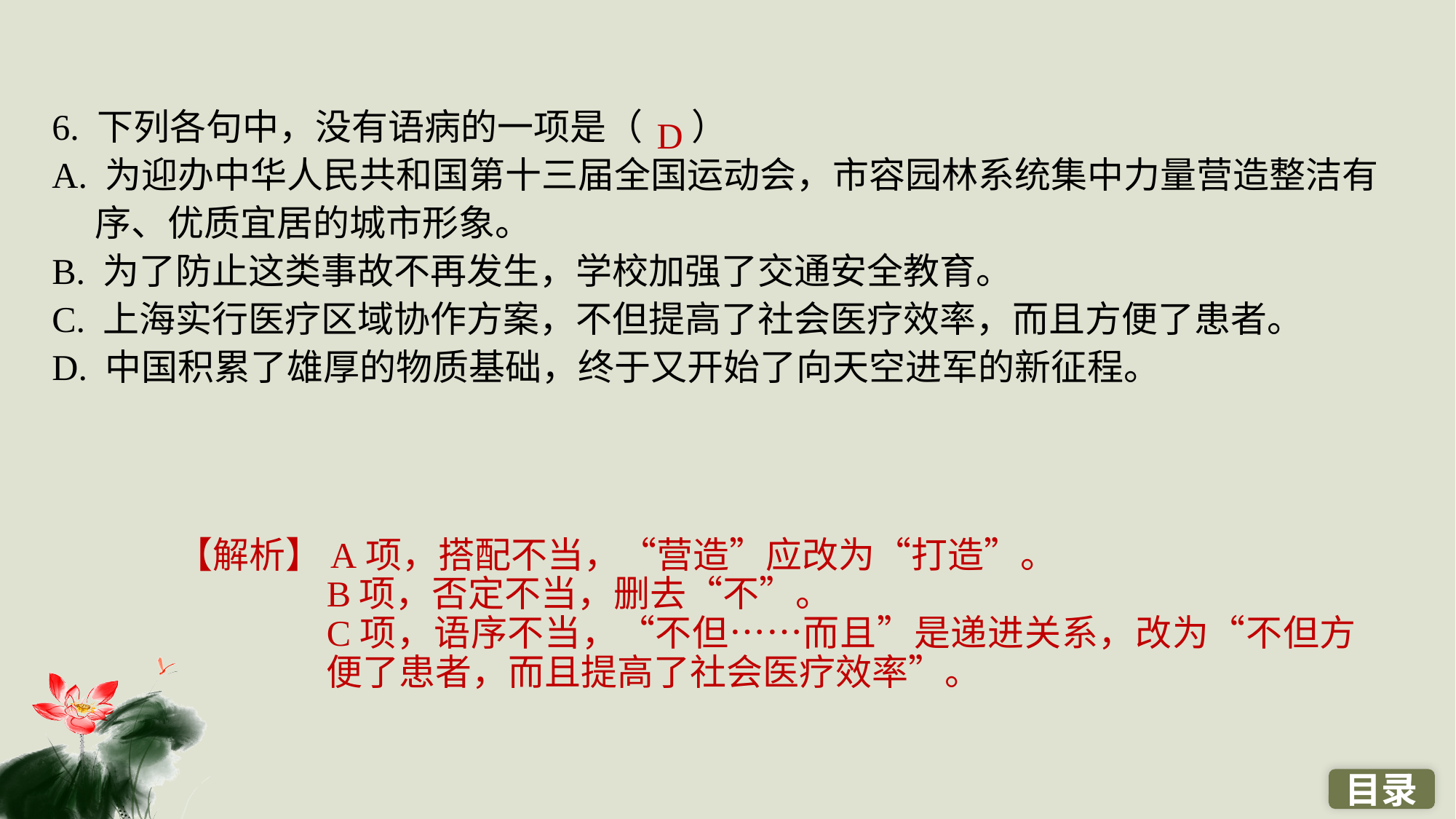

6. 下列各句中，没有语病的一项是（      ）
A. 为迎办中华人民共和国第十三届全国运动会，市容园林系统集中力量营造整洁有序、优质宜居的城市形象。
B. 为了防止这类事故不再发生，学校加强了交通安全教育。
C. 上海实行医疗区域协作方案，不但提高了社会医疗效率，而且方便了患者。
D. 中国积累了雄厚的物质基础，终于又开始了向天空进军的新征程。
 D
【解析】A项，搭配不当，“营造”应改为“打造”。
B项，否定不当，删去“不”。
C项，语序不当，“不但……而且”是递进关系，改为“不但方便了患者，而且提高了社会医疗效率”。